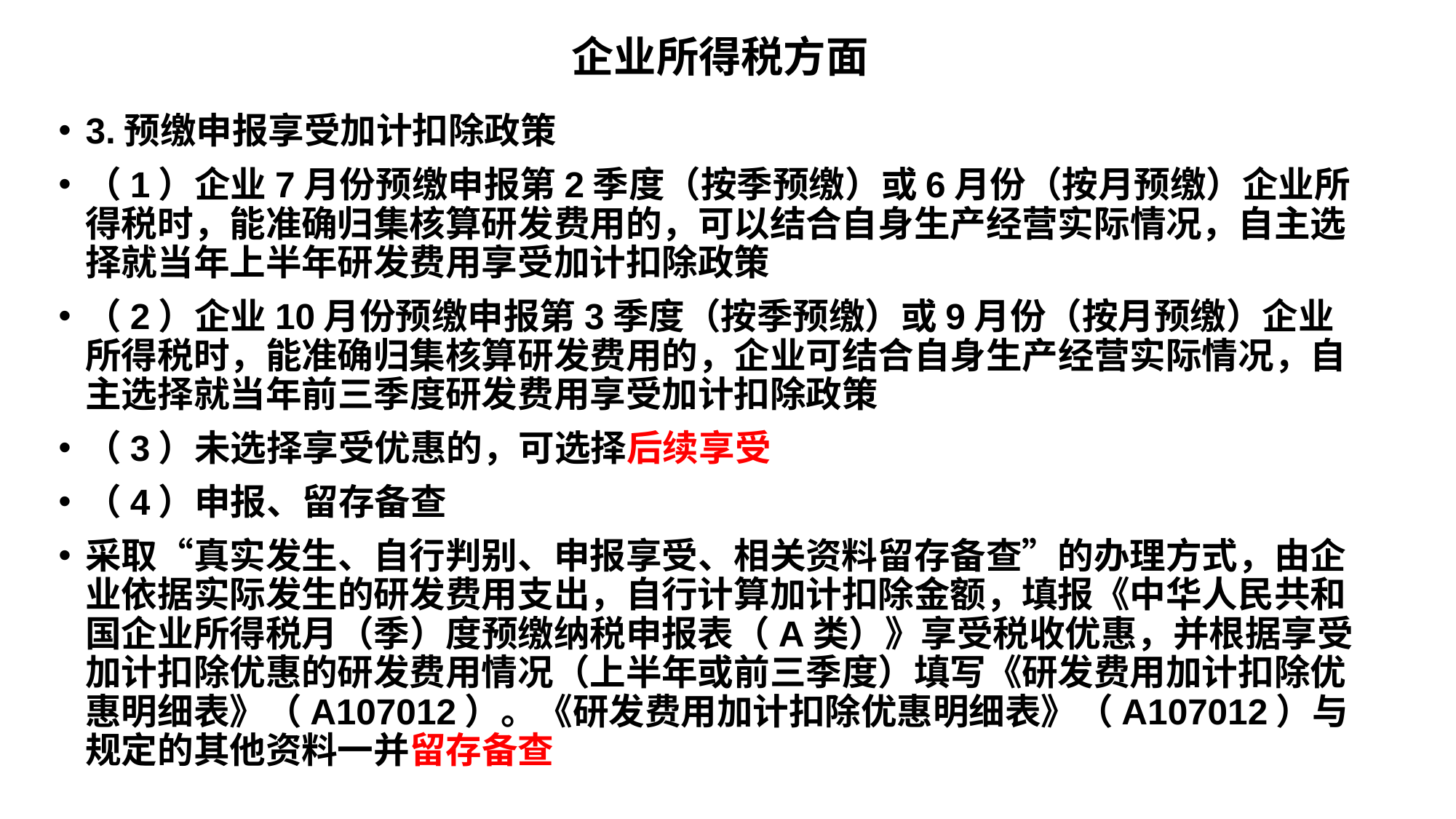

# 企业所得税方面
3.预缴申报享受加计扣除政策
（1）企业7月份预缴申报第2季度（按季预缴）或6月份（按月预缴）企业所得税时，能准确归集核算研发费用的，可以结合自身生产经营实际情况，自主选择就当年上半年研发费用享受加计扣除政策
（2）企业10月份预缴申报第3季度（按季预缴）或9月份（按月预缴）企业所得税时，能准确归集核算研发费用的，企业可结合自身生产经营实际情况，自主选择就当年前三季度研发费用享受加计扣除政策
（3）未选择享受优惠的，可选择后续享受
（4）申报、留存备查
采取“真实发生、自行判别、申报享受、相关资料留存备查”的办理方式，由企业依据实际发生的研发费用支出，自行计算加计扣除金额，填报《中华人民共和国企业所得税月（季）度预缴纳税申报表（A类）》享受税收优惠，并根据享受加计扣除优惠的研发费用情况（上半年或前三季度）填写《研发费用加计扣除优惠明细表》（A107012）。《研发费用加计扣除优惠明细表》（A107012）与规定的其他资料一并留存备查